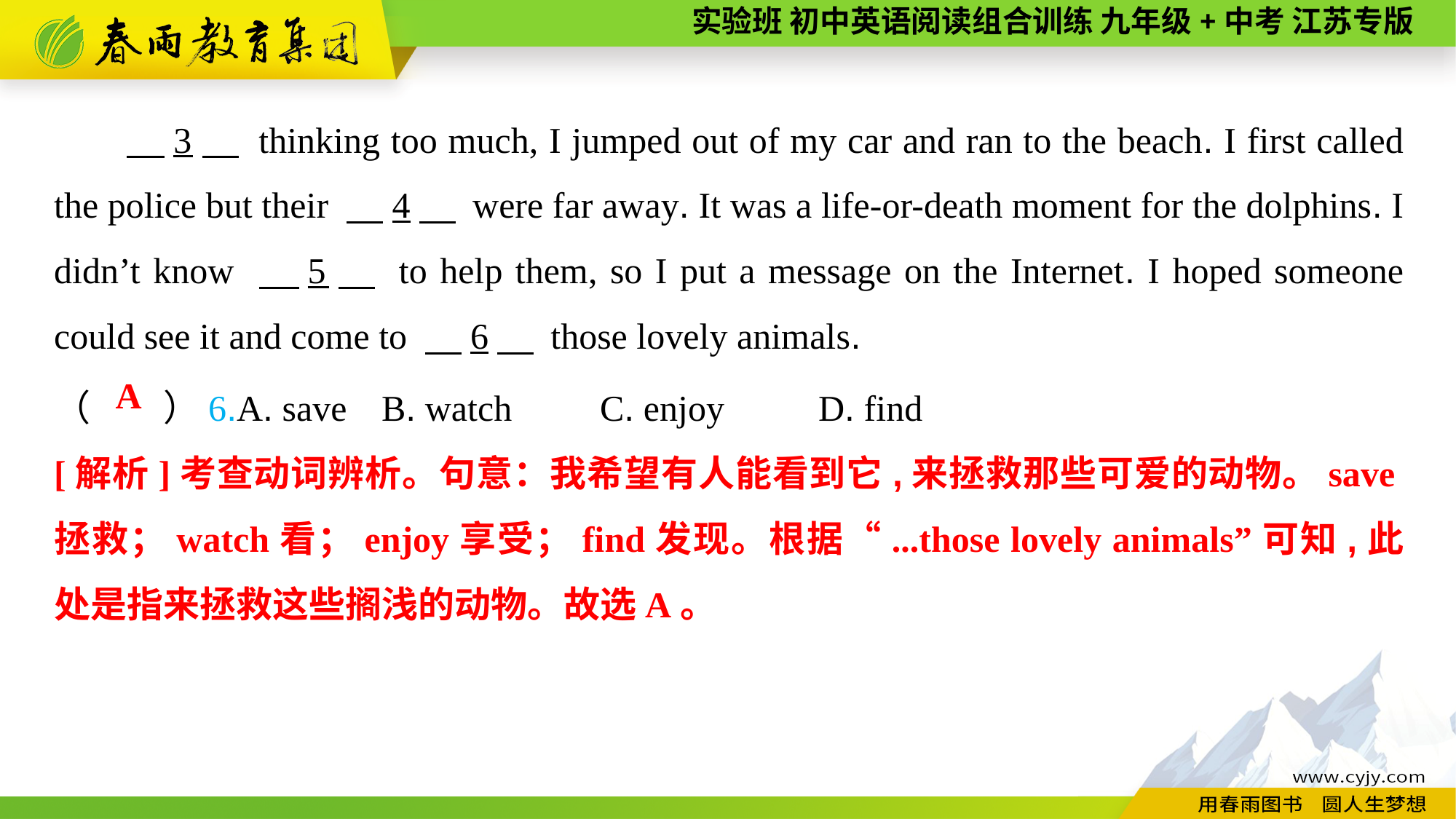

3　 thinking too much, I jumped out of my car and ran to the beach. I first called the police but their 　4　 were far away. It was a life-or-death moment for the dolphins. I didn’t know 　5　 to help them, so I put a message on the Internet. I hoped someone could see it and come to 　6　 those lovely animals.
（　　）6.A. save	B. watch	C. enjoy	D. find
A
[解析]考查动词辨析。句意：我希望有人能看到它,来拯救那些可爱的动物。save拯救；watch看；enjoy享受；find发现。根据“...those lovely animals”可知,此处是指来拯救这些搁浅的动物。故选A。